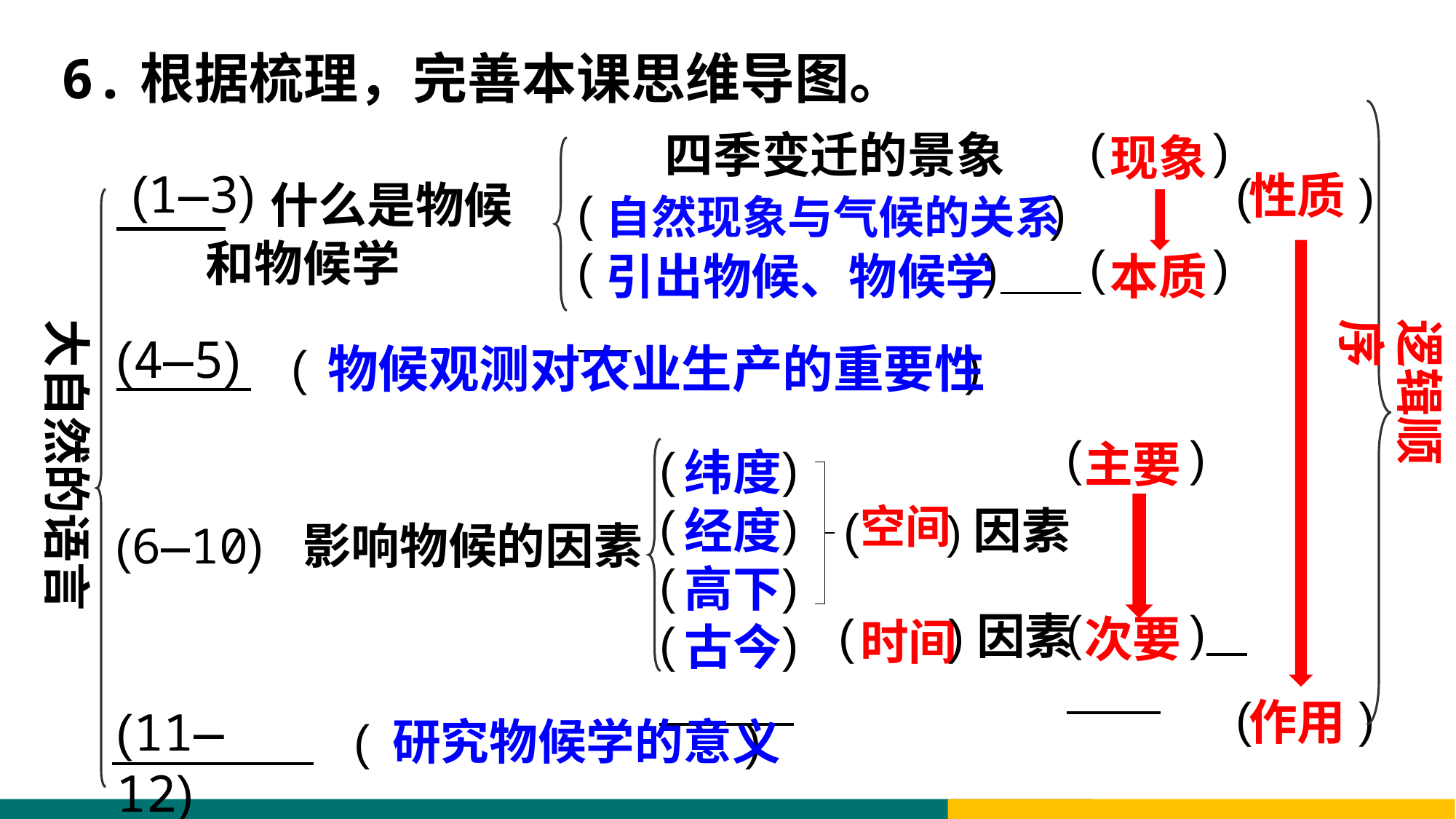

6.根据梳理，完善本课思维导图。

(        )

(        )

四季变迁的景象
(                                  )
(                             )
现象

本质

(1—3)
(        )

(        )

性质

作用
             什么是物候
       和物候学
自然现象与气候的关系

引出物候、物候学

大自然的语言
逻辑顺序
(4—5)
             (                                                 )
物候观测对农业生产的重要性
(        )

(        )
主要

次要
(        )
(        )
(        )
(        )
纬度
经度
高下
古今

空间

时间
(       )因素

(6—10)  影响物候的因素
(       )因素
(11—12)
研究物候学的意义
                  (                            )